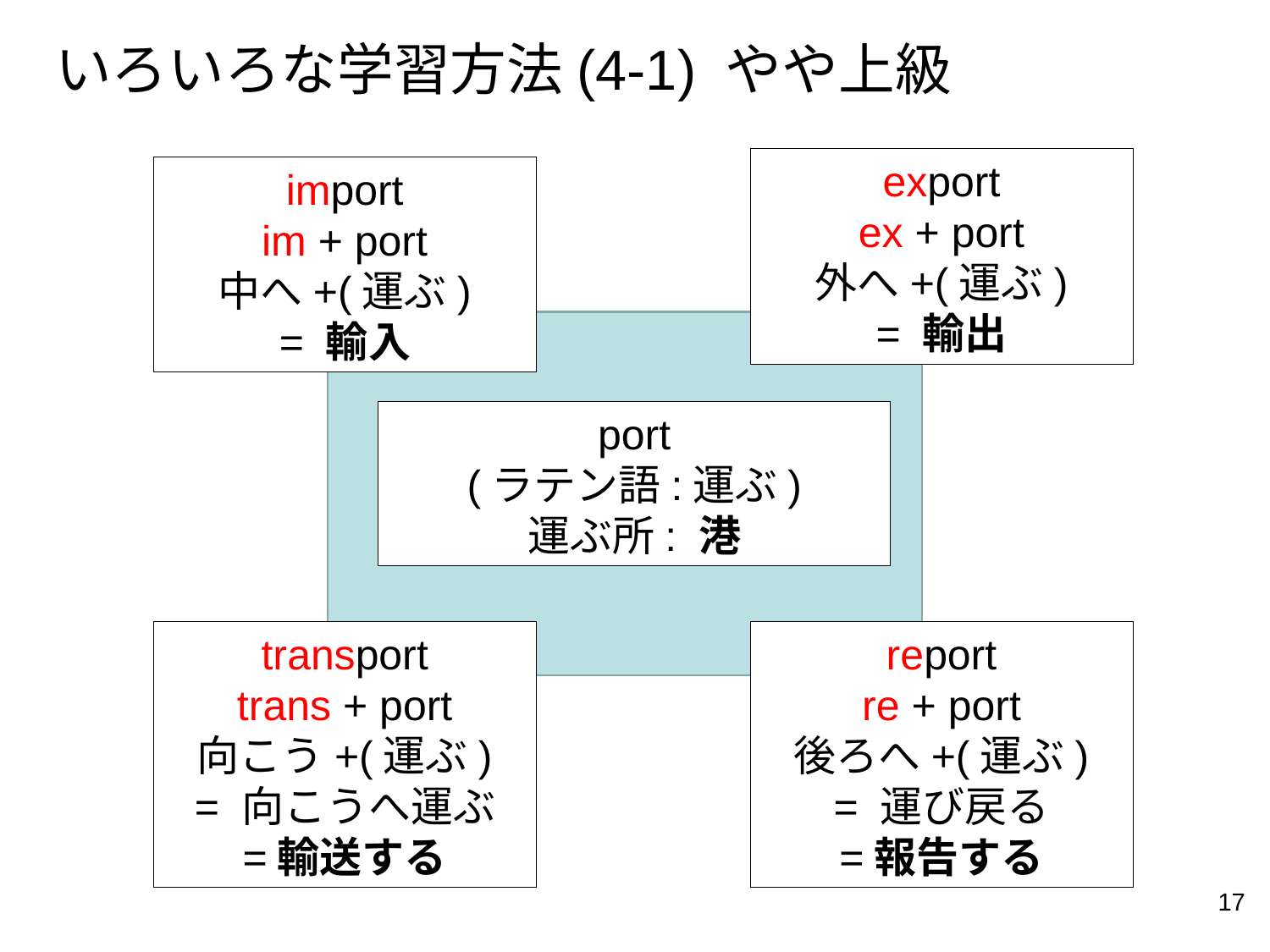

いろいろな学習方法(4-1) やや上級
export
ex + port
外へ+(運ぶ)
= 輸出
import
im + port
中へ+(運ぶ)
= 輸入

port
(ラテン語:運ぶ)
運ぶ所: 港
transport
trans + port
向こう+(運ぶ)
= 向こうへ運ぶ
=輸送する
report
re + port
後ろへ+(運ぶ)
= 運び戻る
=報告する
17